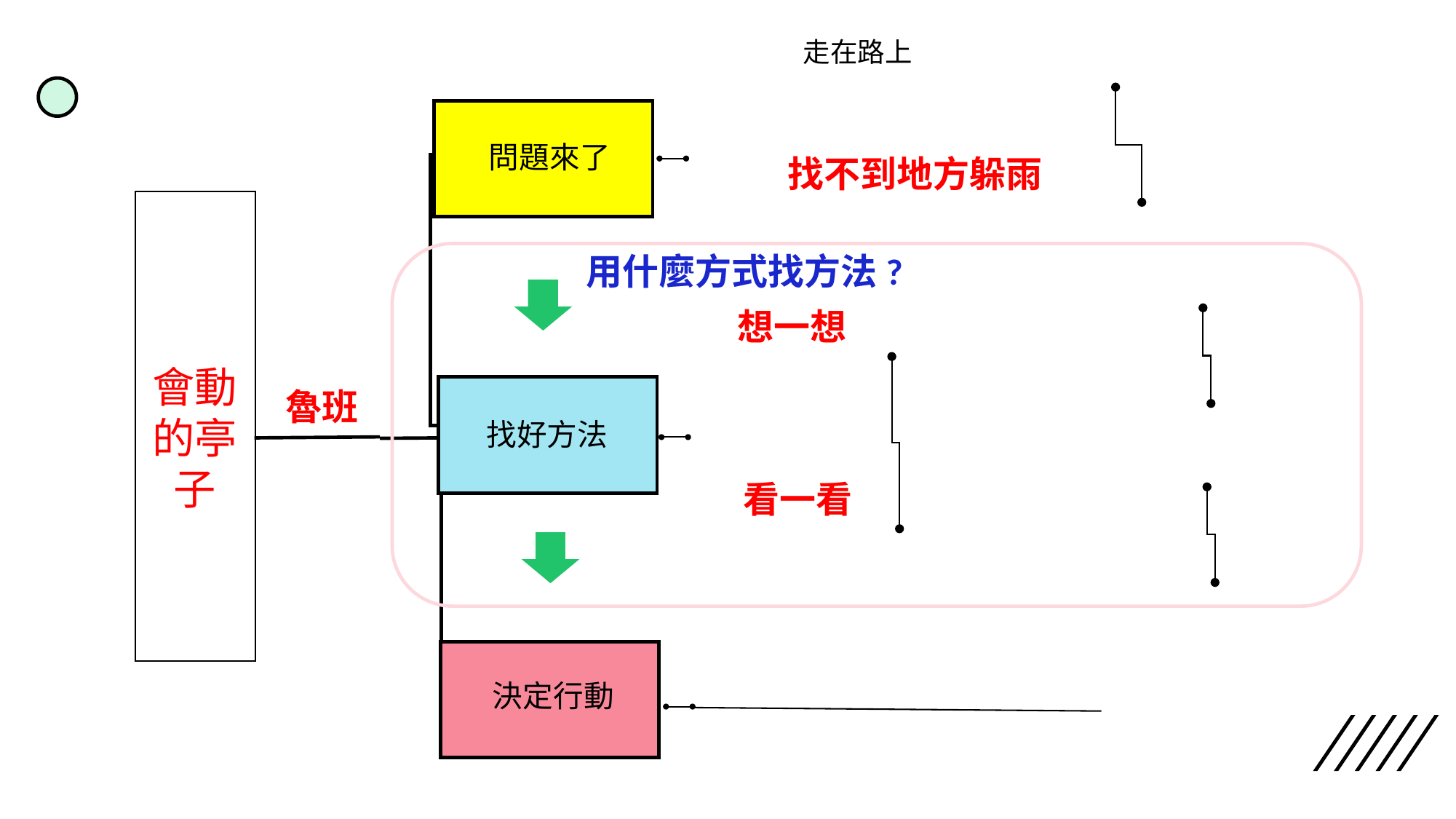

走在路上
問題來了

找好方法

決定行動

找不到地方躲雨

用什麼方式找方法?
會動的亭子
想一想
魯班
看一看